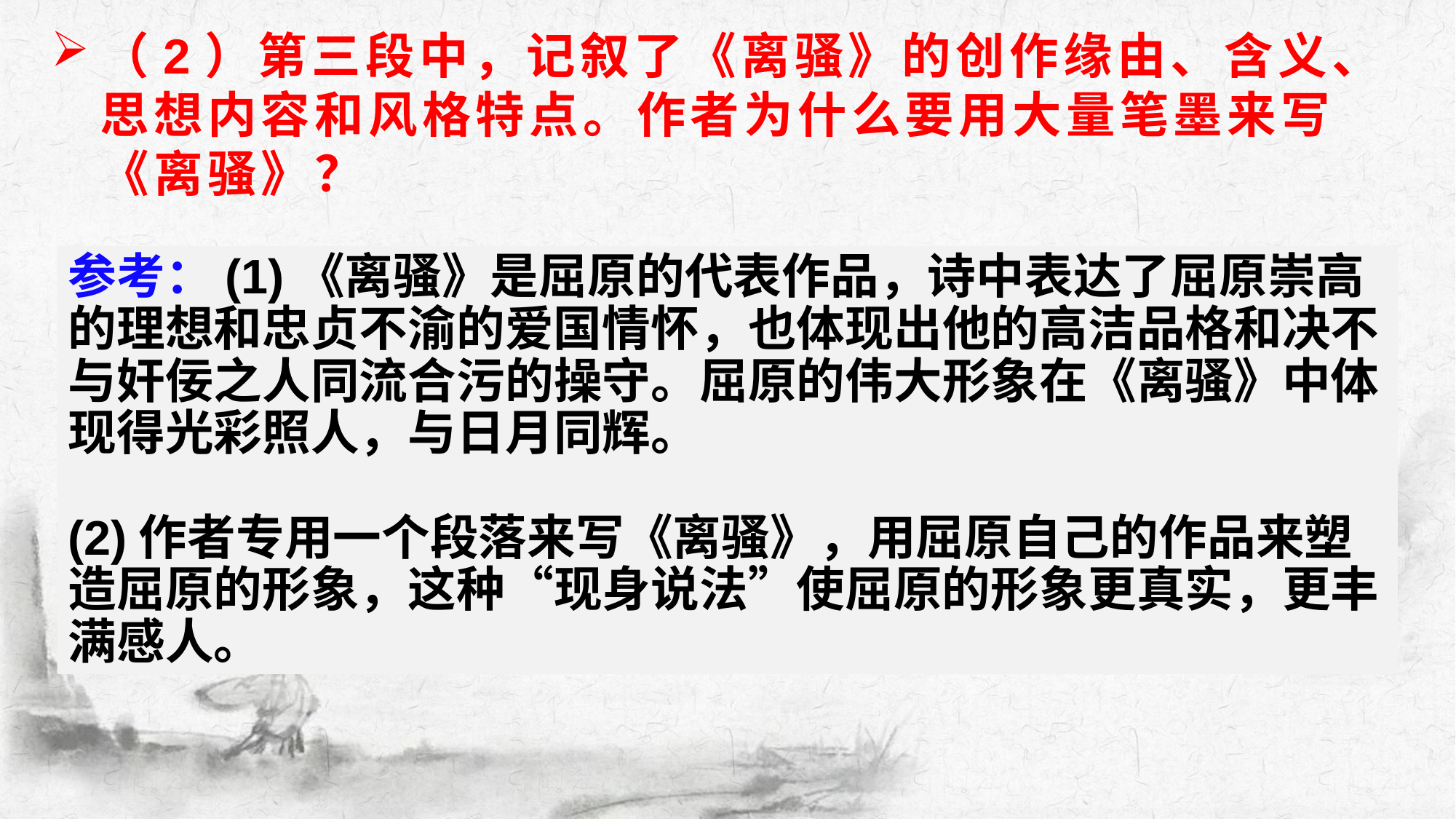

（2）第三段中，记叙了《离骚》的创作缘由、含义、思想内容和风格特点。作者为什么要用大量笔墨来写《离骚》？
参考：(1)《离骚》是屈原的代表作品，诗中表达了屈原崇高的理想和忠贞不渝的爱国情怀，也体现出他的高洁品格和决不与奸佞之人同流合污的操守。屈原的伟大形象在《离骚》中体现得光彩照人，与日月同辉。

(2)作者专用一个段落来写《离骚》，用屈原自己的作品来塑造屈原的形象，这种“现身说法”使屈原的形象更真实，更丰满感人。